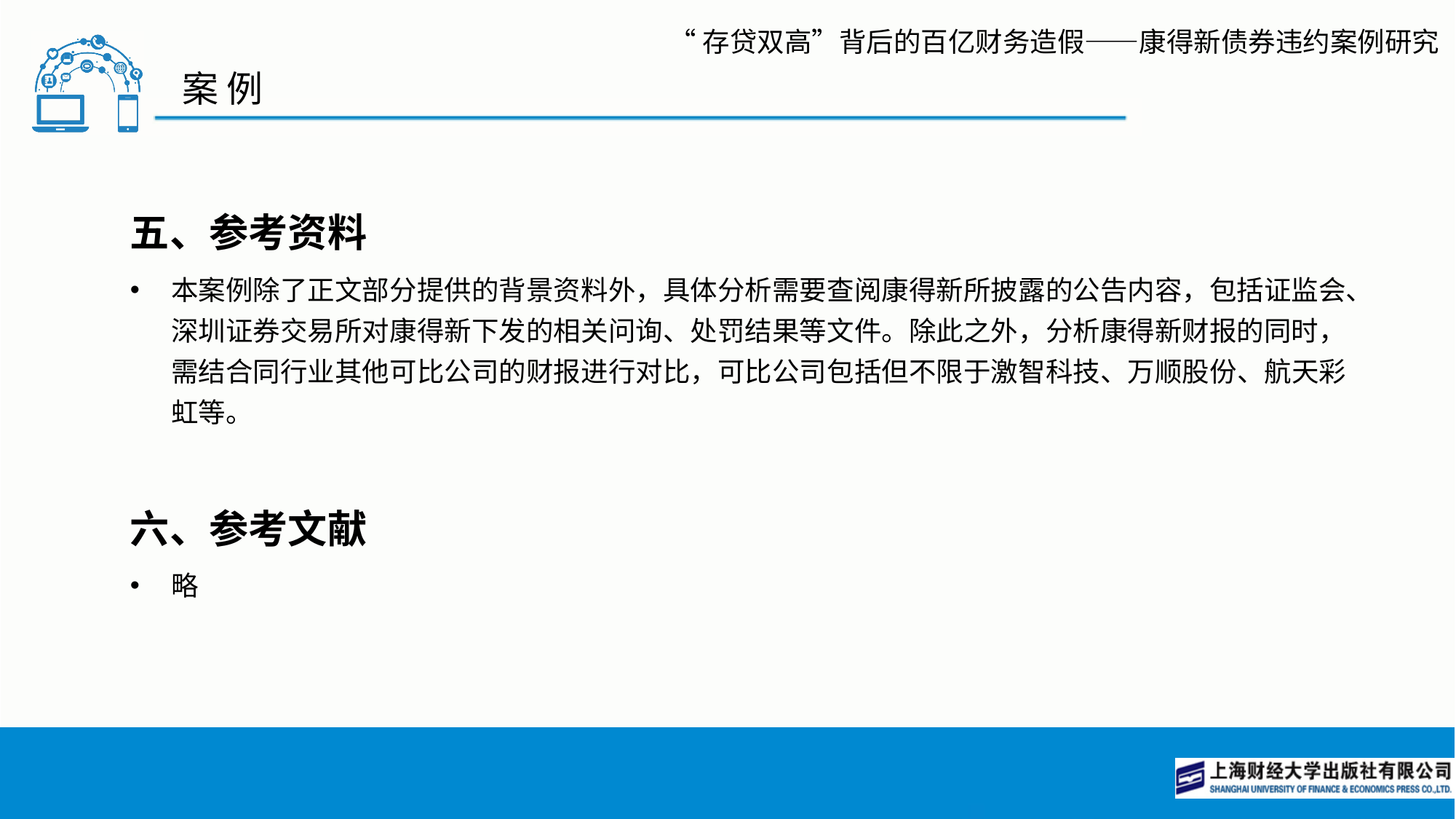

“存贷双高”背后的百亿财务造假——康得新债券违约案例研究
# 案 例
五、参考资料
本案例除了正文部分提供的背景资料外，具体分析需要查阅康得新所披露的公告内容，包括证监会、深圳证券交易所对康得新下发的相关问询、处罚结果等文件。除此之外，分析康得新财报的同时，需结合同行业其他可比公司的财报进行对比，可比公司包括但不限于激智科技、万顺股份、航天彩虹等。

六、参考文献
略